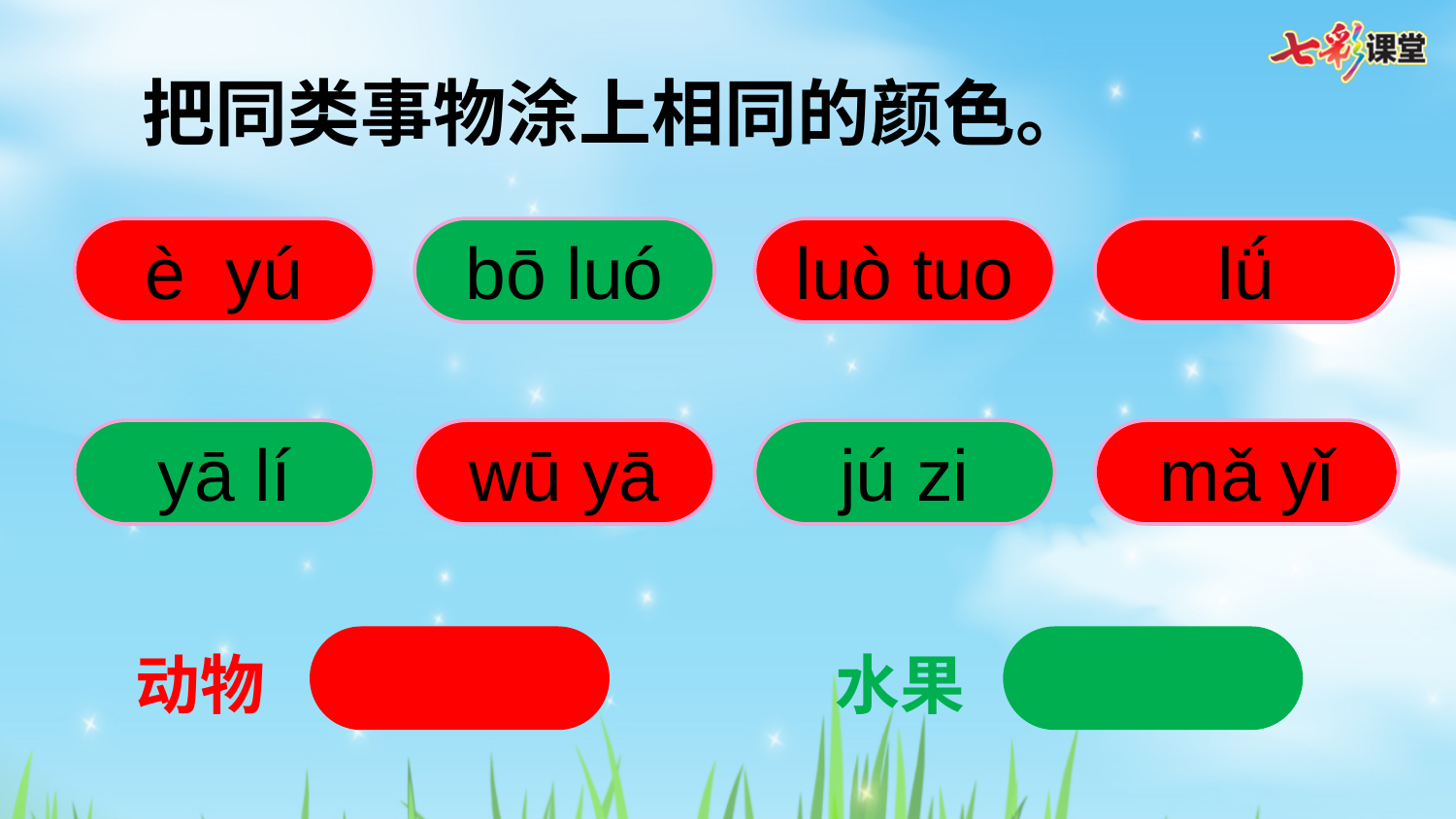

把同类事物涂上相同的颜色。
è  yú

bō luó

luò tuo

lǘ

yā lí
wū yā

jú zi
mǎ yǐ

动物
水果